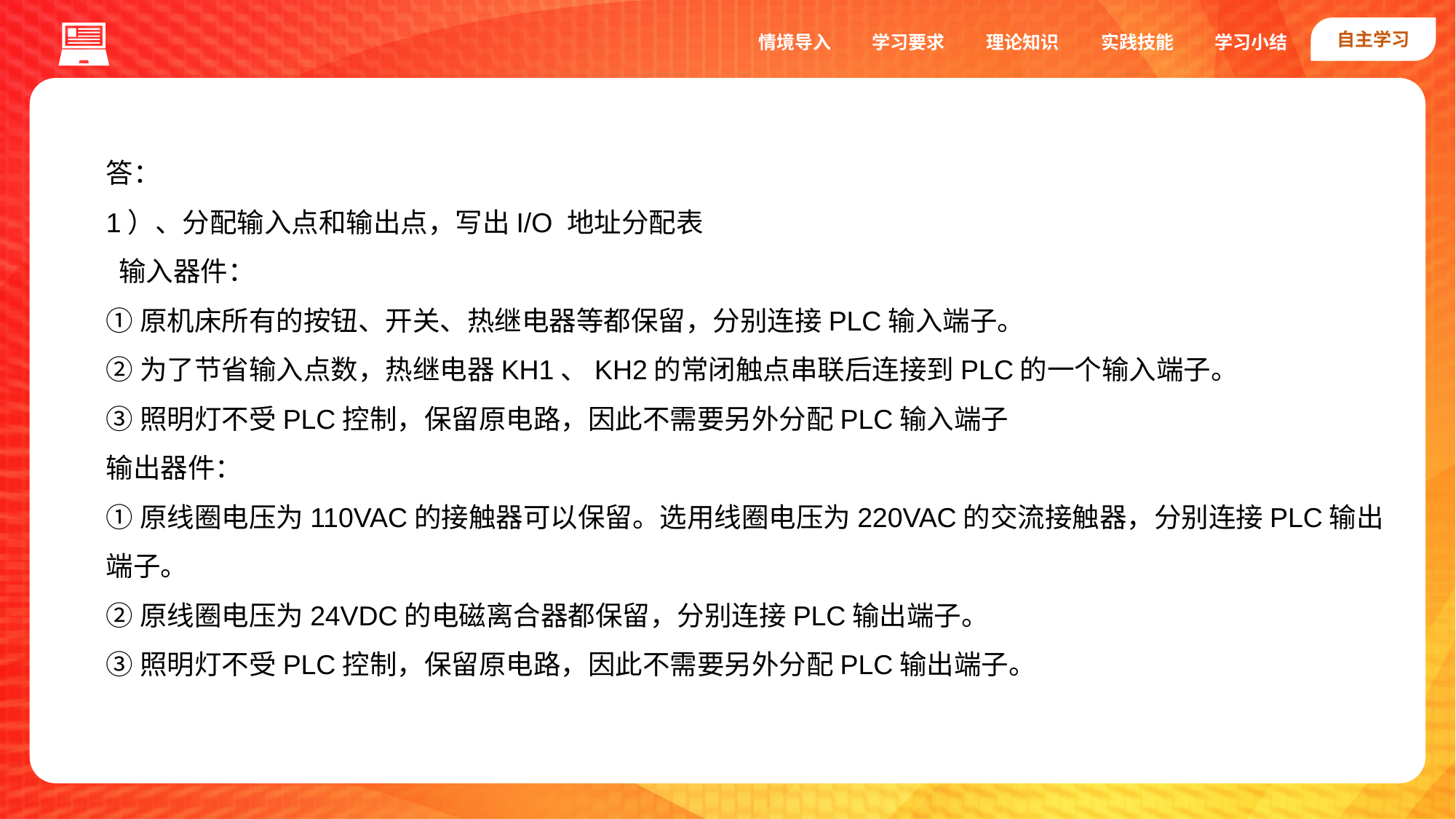

自主学习
实践技能
情境导入
学习要求
理论知识
学习小结

答：
1）、分配输入点和输出点，写出I/O 地址分配表
 输入器件：
①原机床所有的按钮、开关、热继电器等都保留，分别连接PLC输入端子。
②为了节省输入点数，热继电器KH1、KH2的常闭触点串联后连接到PLC的一个输入端子。
③照明灯不受PLC控制，保留原电路，因此不需要另外分配PLC输入端子
输出器件：
①原线圈电压为110VAC的接触器可以保留。选用线圈电压为220VAC的交流接触器，分别连接PLC输出端子。
②原线圈电压为24VDC的电磁离合器都保留，分别连接PLC输出端子。
③照明灯不受PLC控制，保留原电路，因此不需要另外分配PLC输出端子。